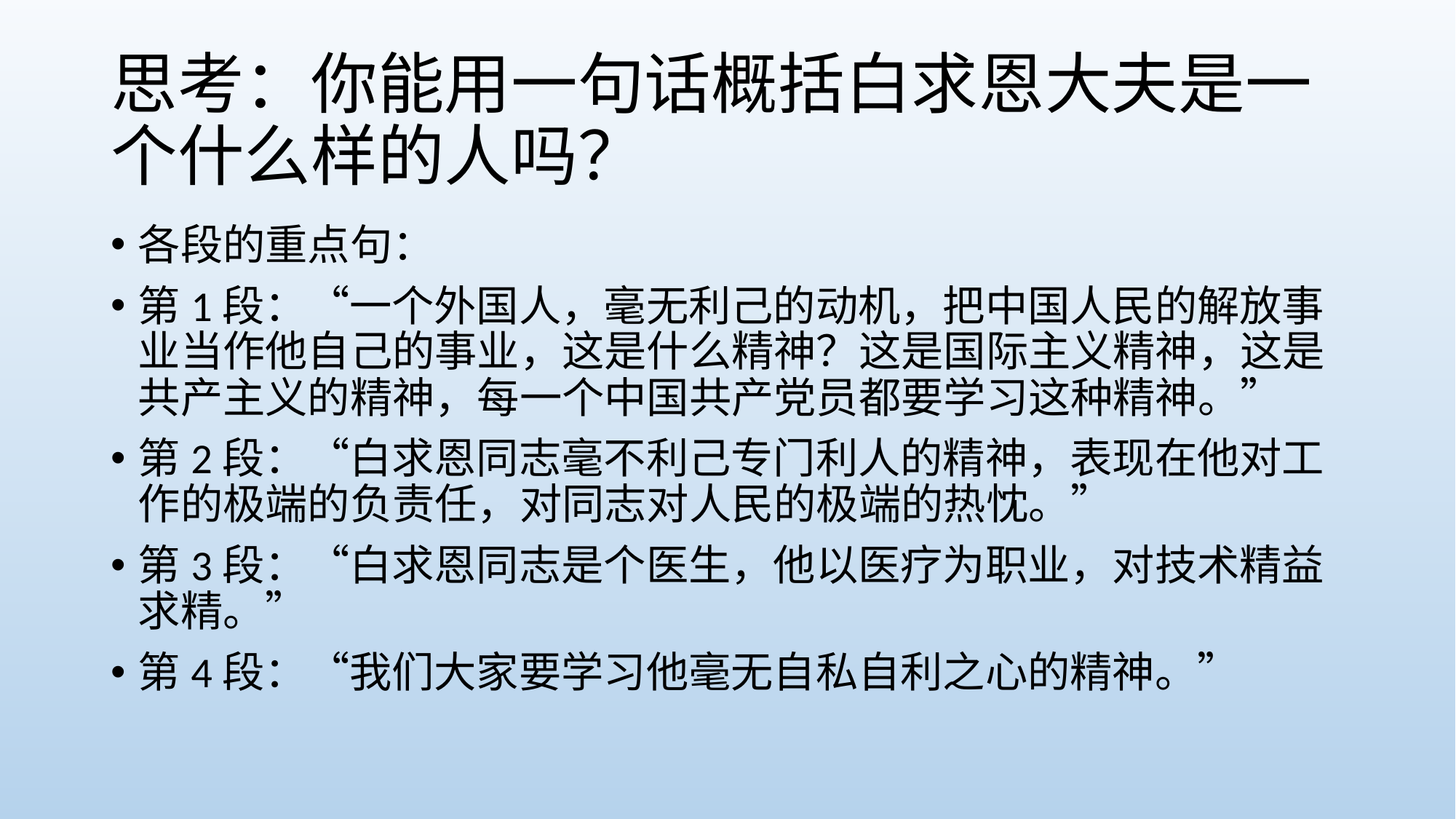

# 思考：你能用一句话概括白求恩大夫是一个什么样的人吗？
各段的重点句：
第1段：“一个外国人，毫无利己的动机，把中国人民的解放事业当作他自己的事业，这是什么精神？这是国际主义精神，这是共产主义的精神，每一个中国共产党员都要学习这种精神。”
第2段：“白求恩同志毫不利己专门利人的精神，表现在他对工作的极端的负责任，对同志对人民的极端的热忱。”
第3段：“白求恩同志是个医生，他以医疗为职业，对技术精益求精。”
第4段：“我们大家要学习他毫无自私自利之心的精神。”